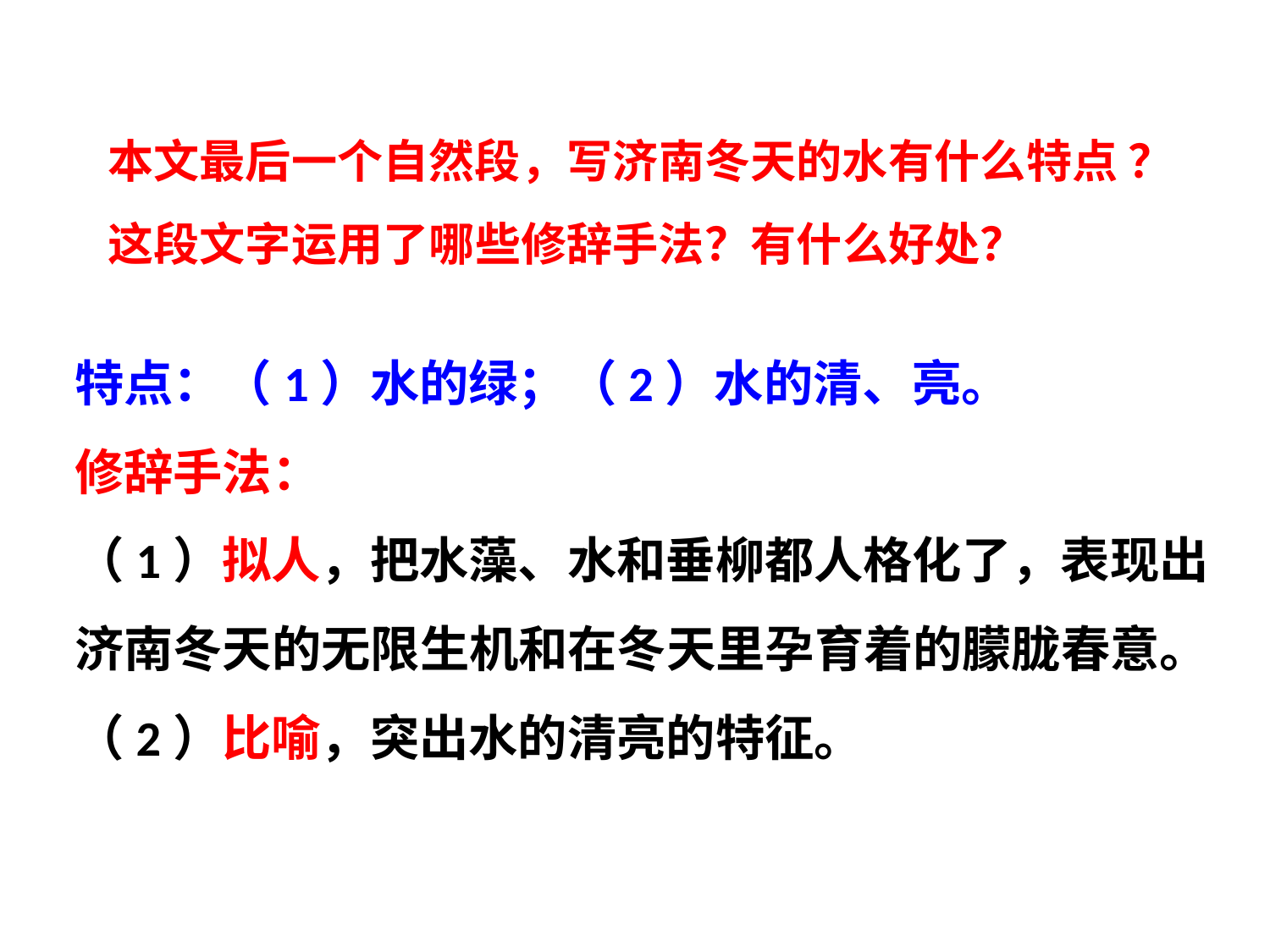

本文最后一个自然段，写济南冬天的水有什么特点 ？这段文字运用了哪些修辞手法？有什么好处？
特点：（1）水的绿；（2）水的清、亮。
修辞手法：
（1）拟人，把水藻、水和垂柳都人格化了，表现出济南冬天的无限生机和在冬天里孕育着的朦胧春意。
（2）比喻，突出水的清亮的特征。